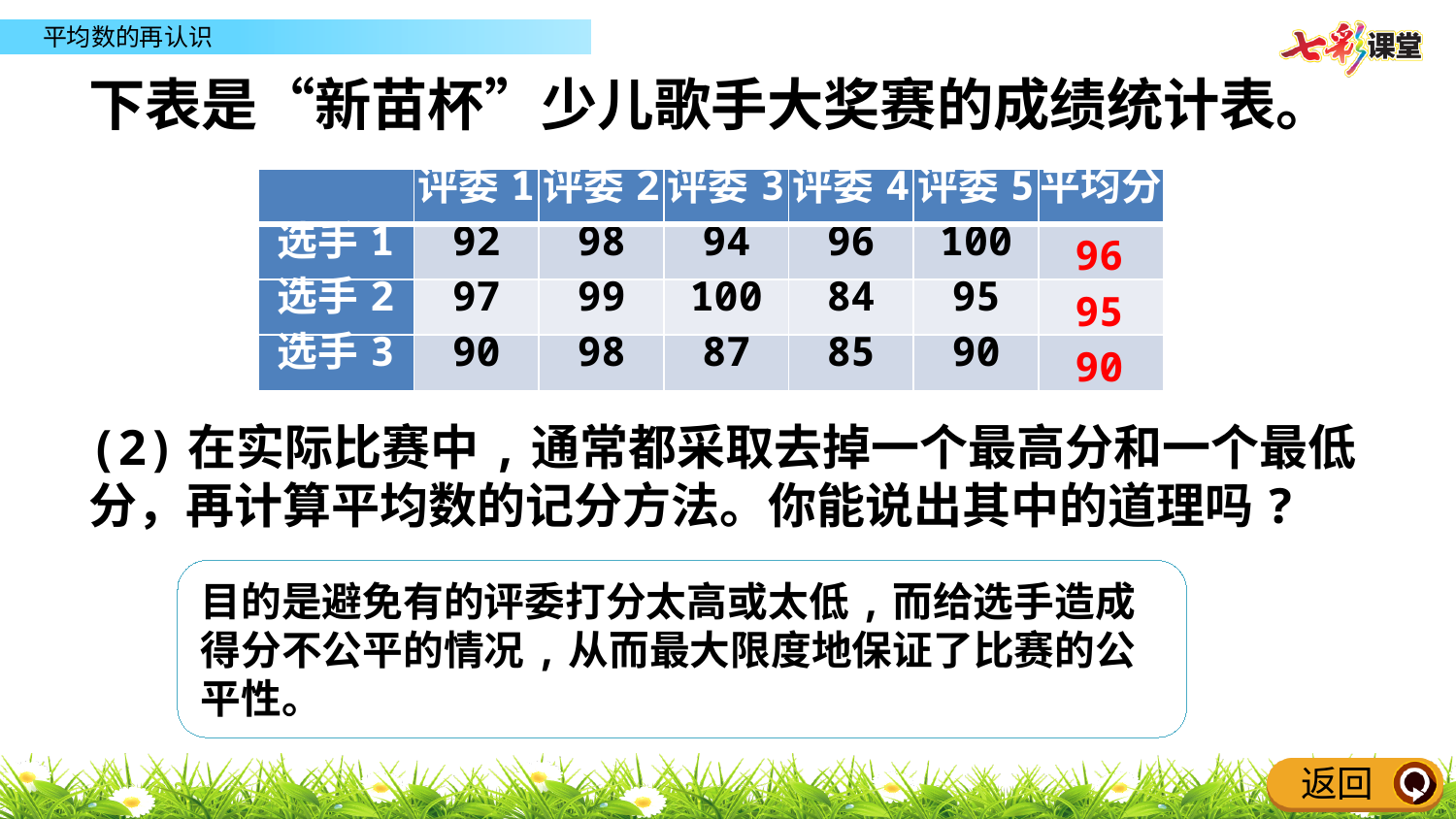

下表是“新苗杯”少儿歌手大奖赛的成绩统计表。
|  | 评委1 | 评委2 | 评委3 | 评委4 | 评委5 | 平均分 |
| --- | --- | --- | --- | --- | --- | --- |
| 选手1 | 92 | 98 | 94 | 96 | 100 |  |
| 选手2 | 97 | 99 | 100 | 84 | 95 |  |
| 选手3 | 90 | 98 | 87 | 85 | 90 |  |
96
95
90
(2)在实际比赛中,通常都采取去掉一个最高分和一个最低分，再计算平均数的记分方法。你能说出其中的道理吗?
目的是避免有的评委打分太高或太低,而给选手造成得分不公平的情况,从而最大限度地保证了比赛的公平性。